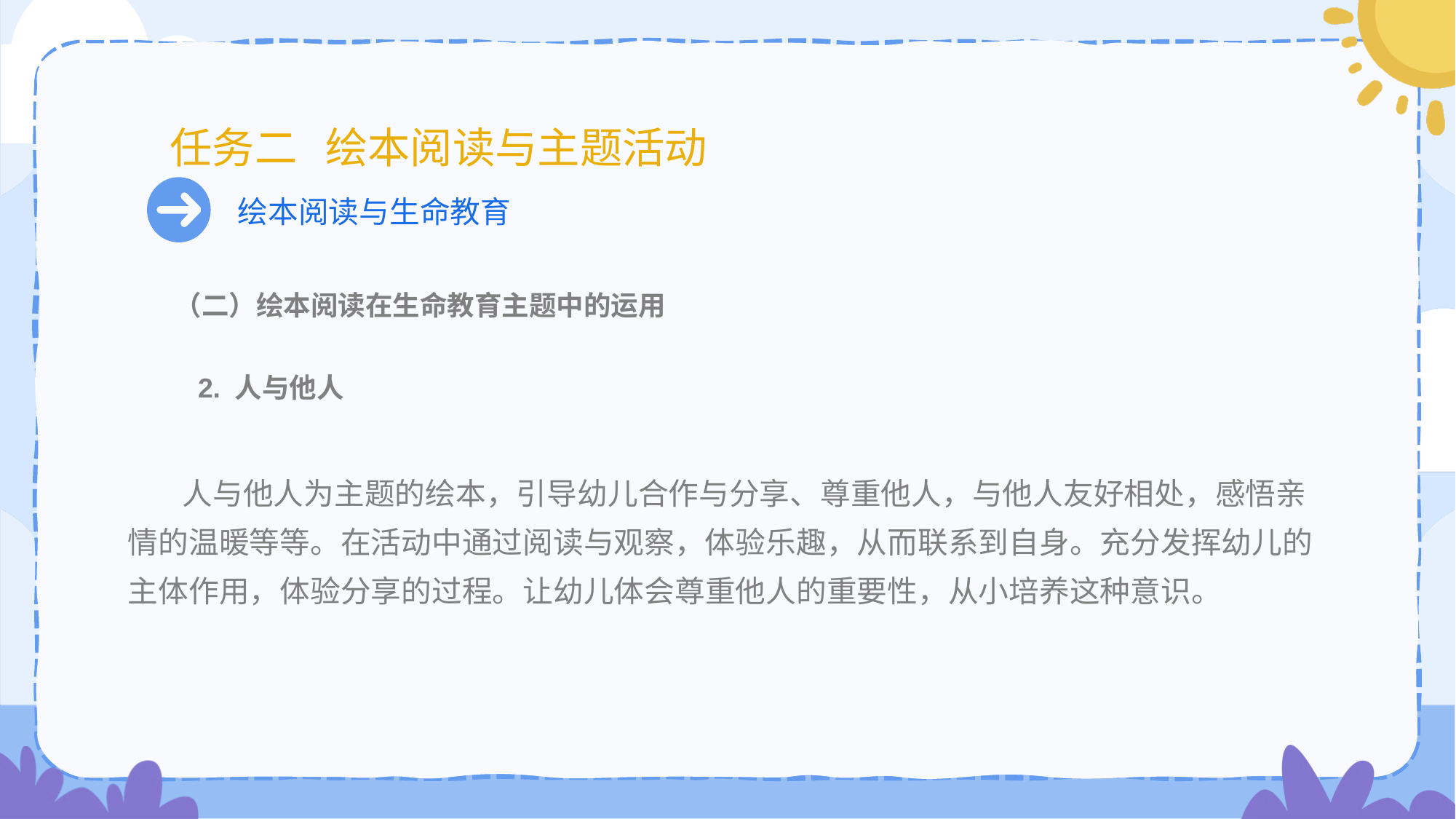

# 任务二   绘本阅读与主题活动

绘本阅读与生命教育

      （二）绘本阅读在生命教育主题中的运用

     2. 人与他人

       人与他人为主题的绘本，引导幼儿合作与分享、尊重他人，与他人友好相处，感悟亲情的温暖等等。在活动中通过阅读与观察，体验乐趣，从而联系到自身。充分发挥幼儿的主体作用，体验分享的过程。让幼儿体会尊重他人的重要性，从小培养这种意识。